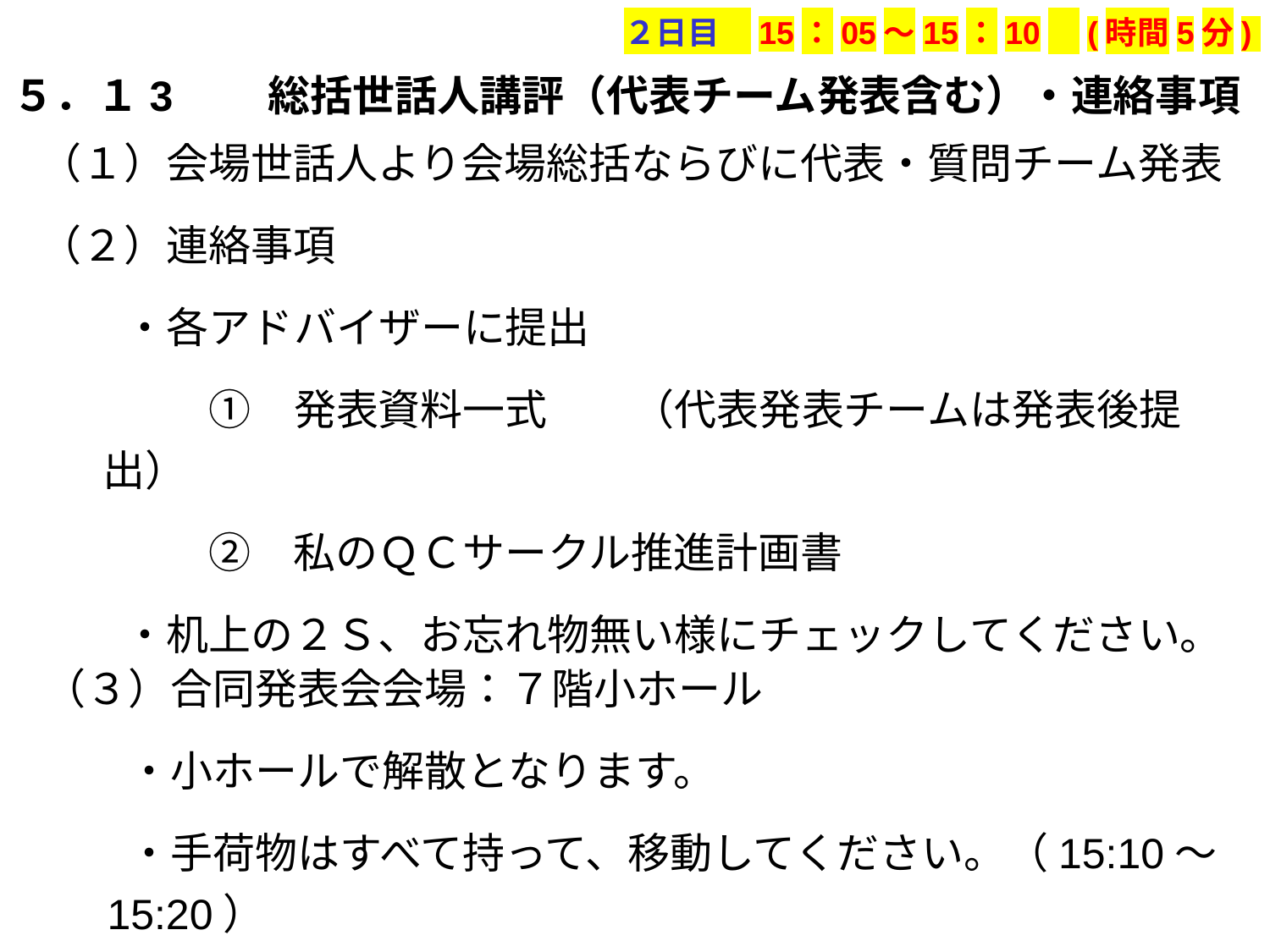

２日目　15：05～15：10　(時間5分)
５．１3　　総括世話人講評（代表チーム発表含む）・連絡事項
（１）会場世話人より会場総括ならびに代表・質問チーム発表
（２）連絡事項
　　・各アドバイザーに提出
　　　　①　発表資料一式　　（代表発表チームは発表後提出）
　　　　②　私のＱＣサークル推進計画書
　　・机上の２Ｓ、お忘れ物無い様にチェックしてください。
※ ①　発表資料一式は15：00までに事務局に提出してください。
　　　　　スキャナー？　カメラ？　⇒　発表資料一式
　　③　名札プレート（回収はなぜ）
（３）合同発表会会場：７階小ホール
　　・小ホールで解散となります。
　　・手荷物はすべて持って、移動してください。（15:10～15:20）